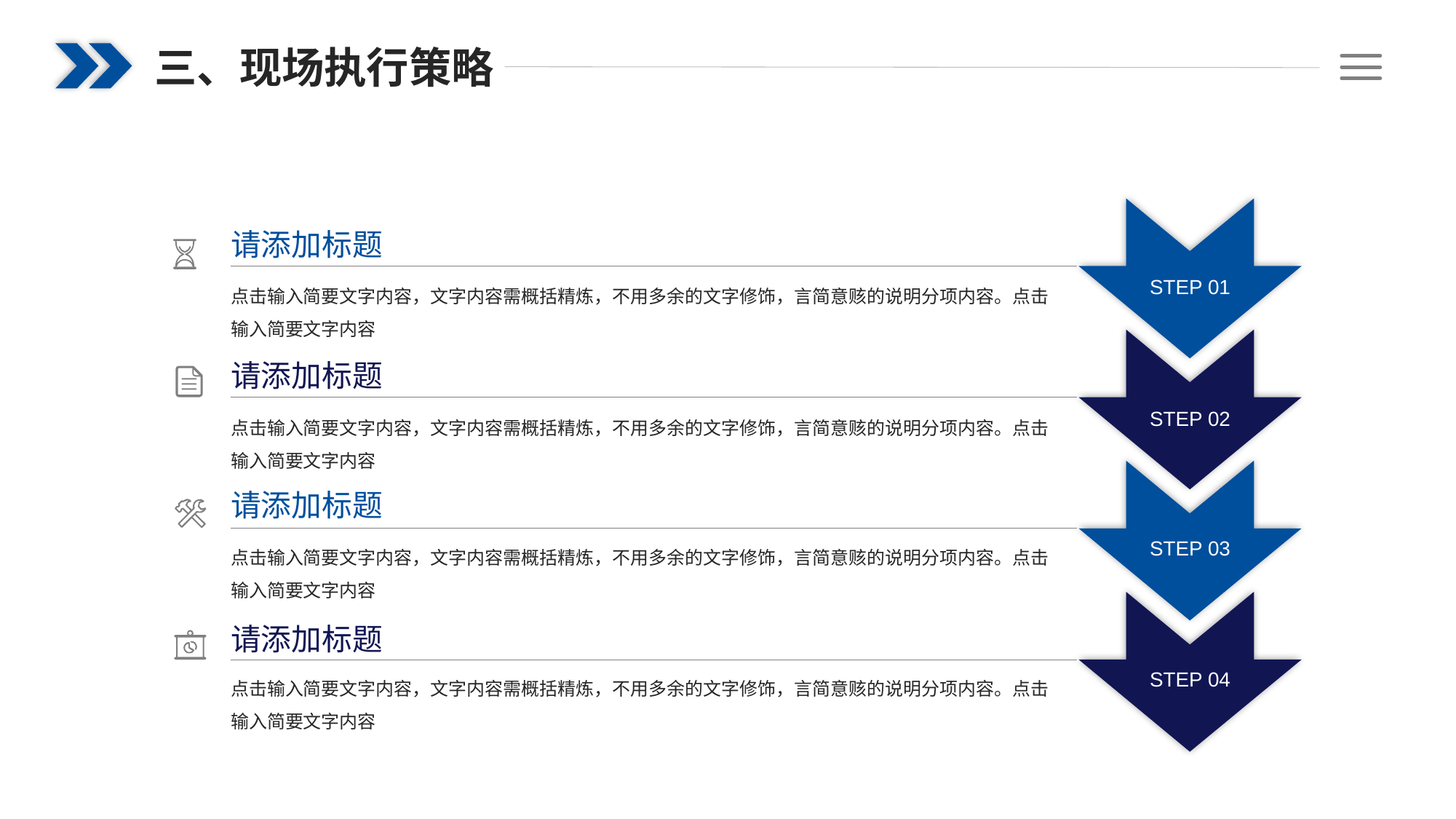

三、现场执行策略

请添加标题

点击输入简要文字内容，文字内容需概括精炼，不用多余的文字修饰，言简意赅的说明分项内容。点击输入简要文字内容
STEP 01

请添加标题

点击输入简要文字内容，文字内容需概括精炼，不用多余的文字修饰，言简意赅的说明分项内容。点击输入简要文字内容
STEP 02

请添加标题

点击输入简要文字内容，文字内容需概括精炼，不用多余的文字修饰，言简意赅的说明分项内容。点击输入简要文字内容
STEP 03

请添加标题

点击输入简要文字内容，文字内容需概括精炼，不用多余的文字修饰，言简意赅的说明分项内容。点击输入简要文字内容
STEP 04